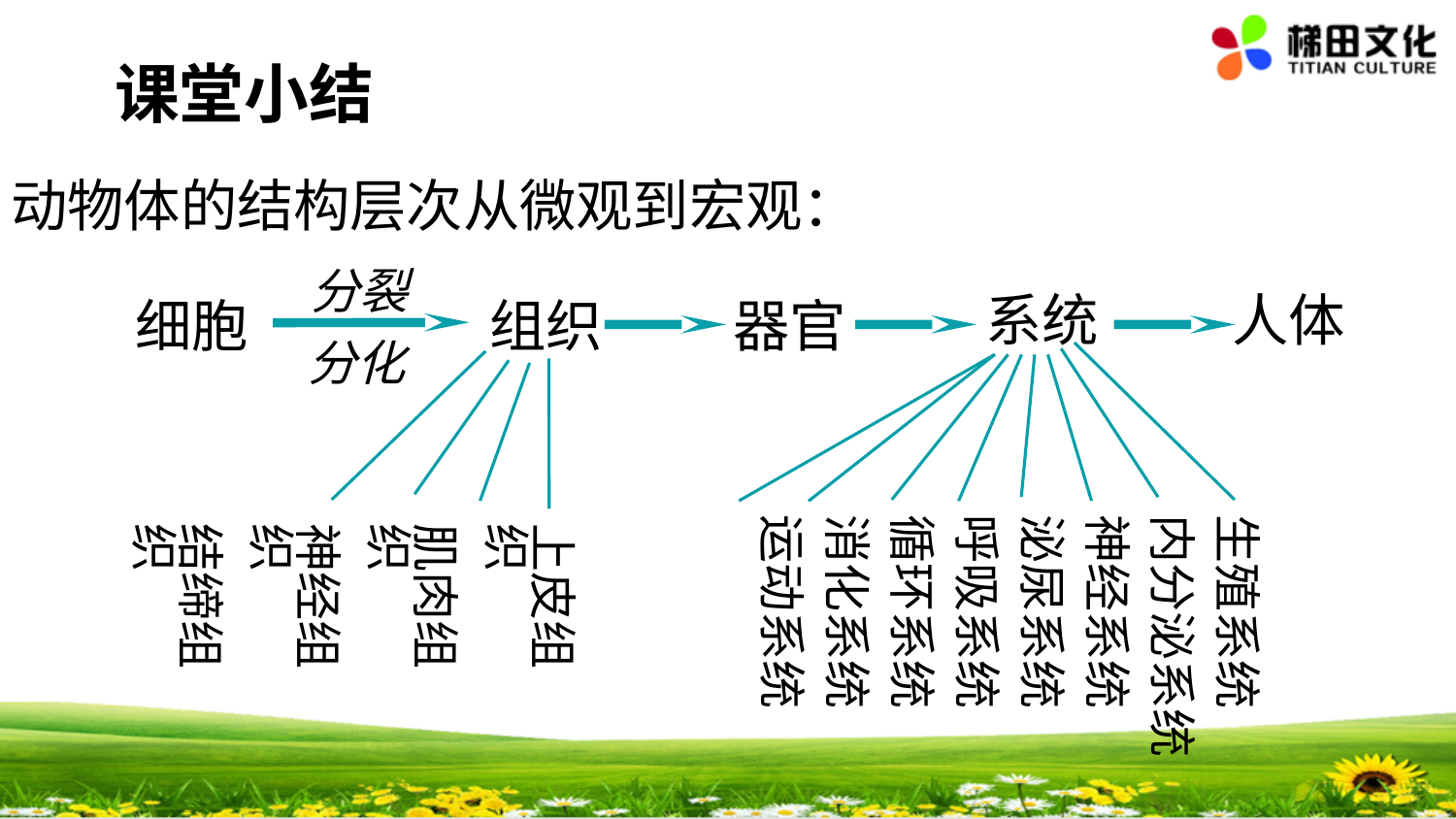

课堂小结
动物体的结构层次从微观到宏观：
分裂

分化
系统
人体
细胞
组织
器官

上皮组织
肌肉组织
神经组织
结缔组织

生殖系统
内分泌系统
神经系统
泌尿系统
呼吸系统
循环系统
消化系统
运动系统